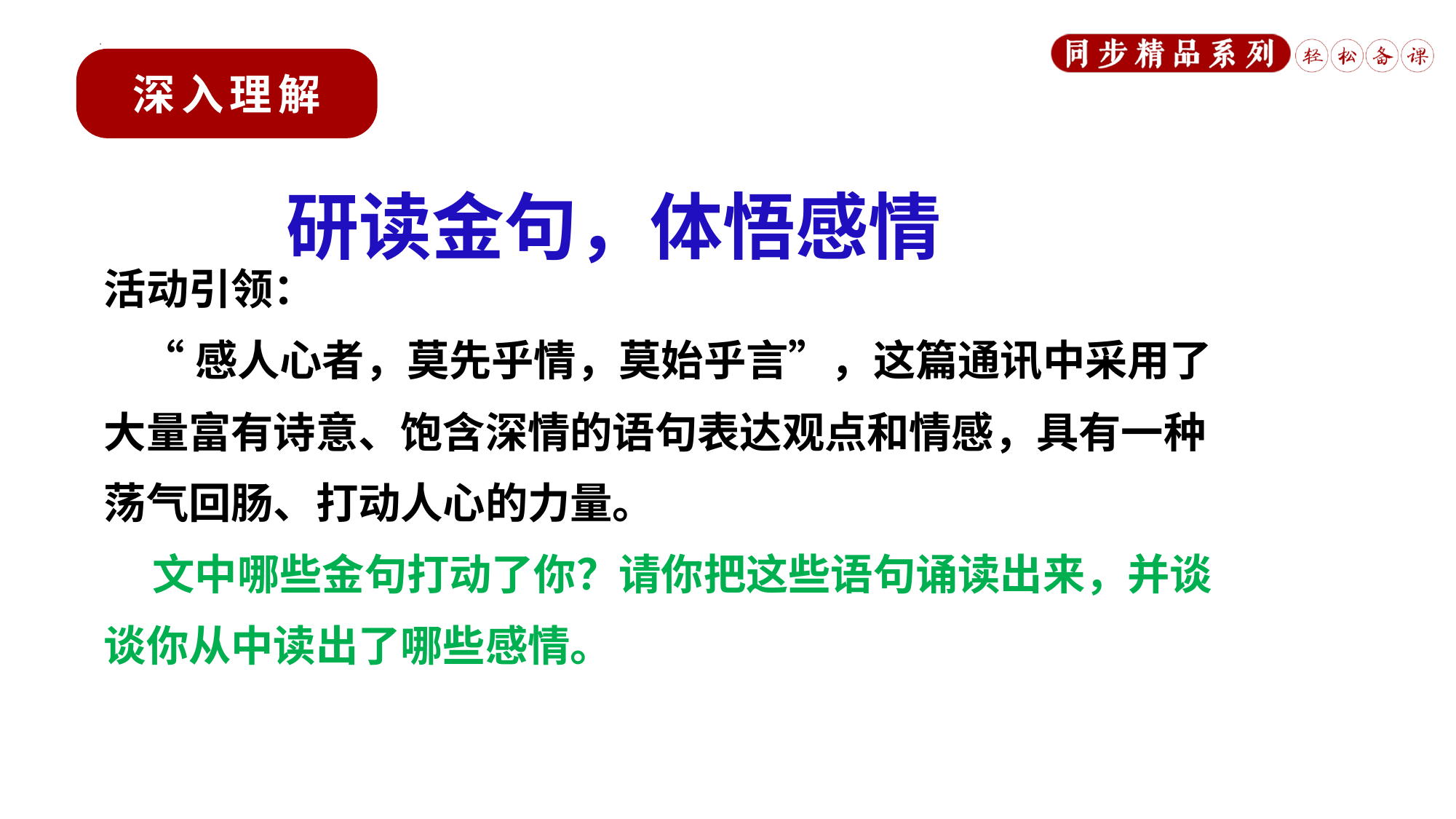

研读金句，体悟感情
活动引领：
    “感人心者，莫先乎情，莫始乎言”，这篇通讯中采用了大量富有诗意、饱含深情的语句表达观点和情感，具有一种荡气回肠、打动人心的力量。
    文中哪些金句打动了你？请你把这些语句诵读出来，并谈谈你从中读出了哪些感情。